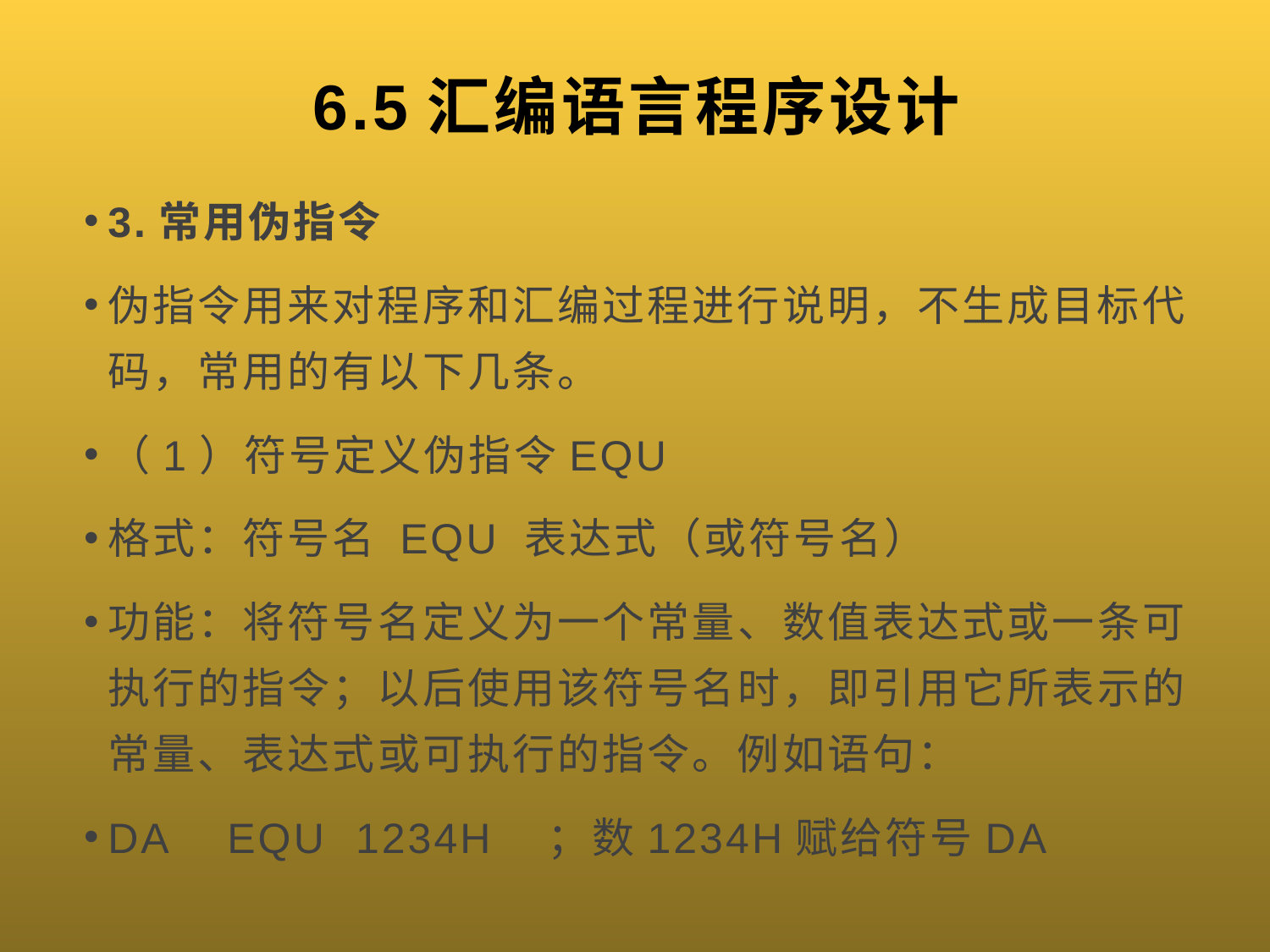

# 6.5汇编语言程序设计
3.常用伪指令
伪指令用来对程序和汇编过程进行说明，不生成目标代码，常用的有以下几条。
（1）符号定义伪指令EQU
格式：符号名 EQU 表达式（或符号名）
功能：将符号名定义为一个常量、数值表达式或一条可执行的指令；以后使用该符号名时，即引用它所表示的常量、表达式或可执行的指令。例如语句：
DA    EQU  1234H   ；数1234H赋给符号DA